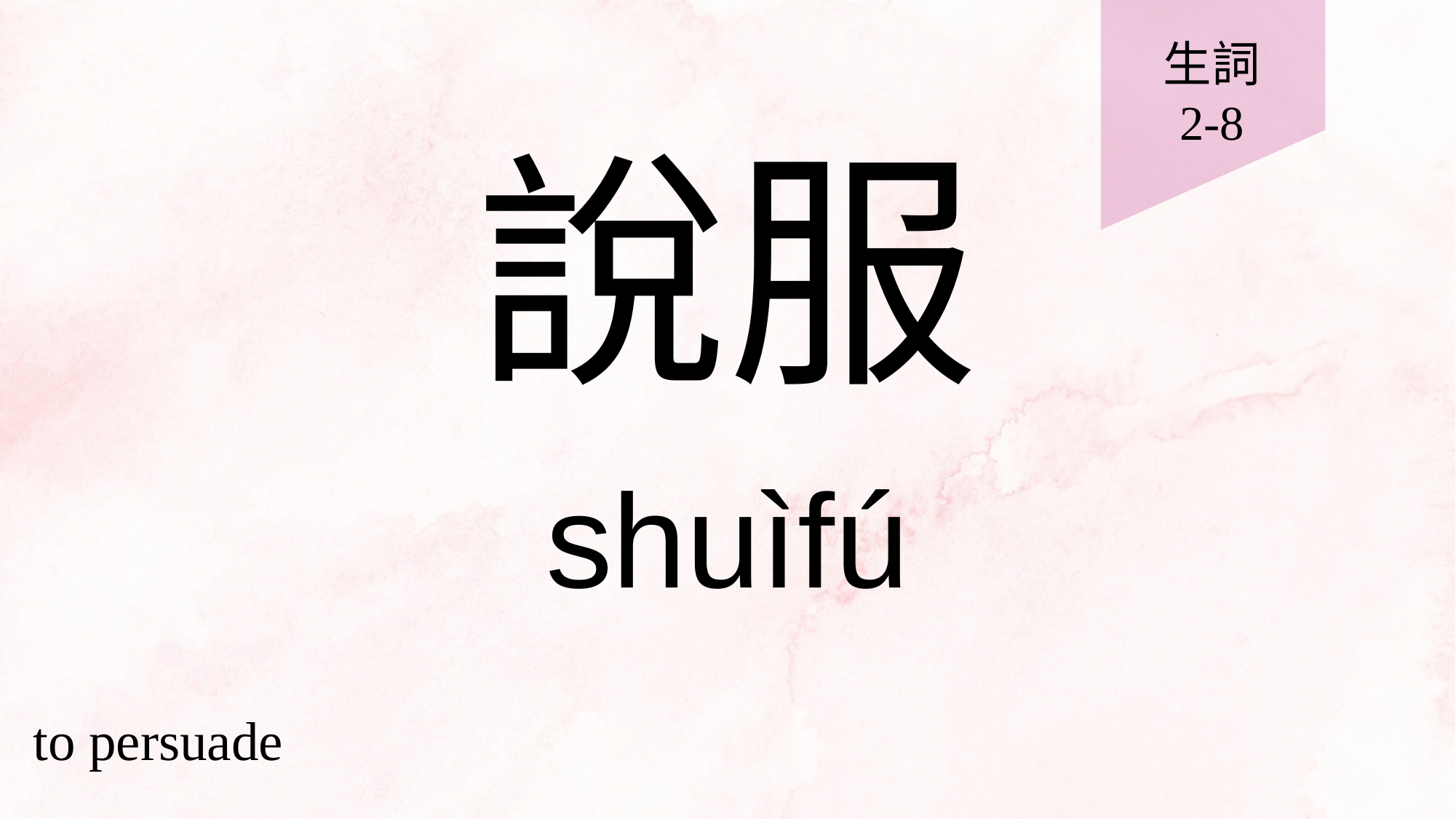

生詞
2-8
# 說服
shuìfú
to persuade